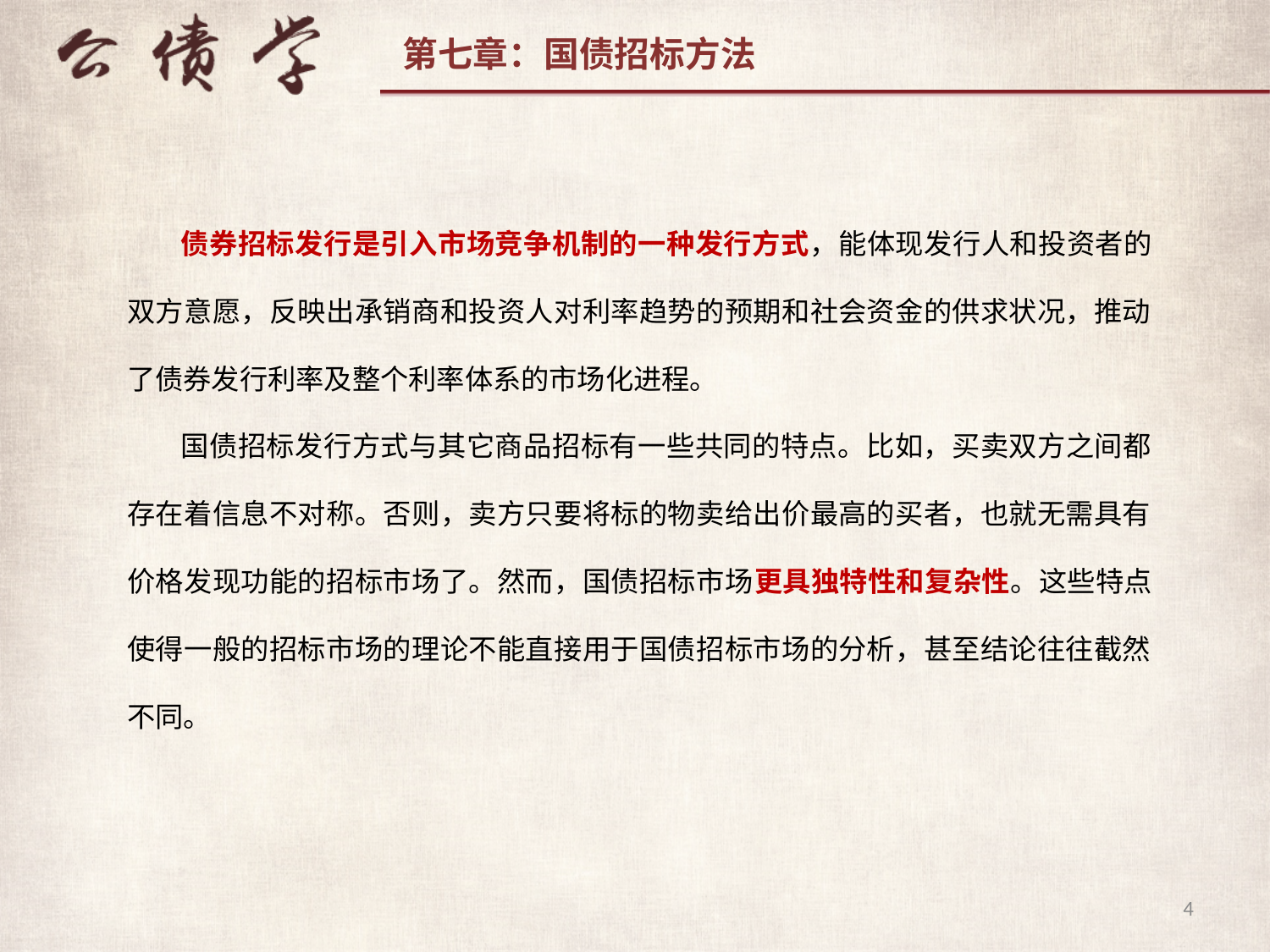

债券招标发行是引入市场竞争机制的一种发行方式，能体现发行人和投资者的双方意愿，反映出承销商和投资人对利率趋势的预期和社会资金的供求状况，推动了债券发行利率及整个利率体系的市场化进程。
国债招标发行方式与其它商品招标有一些共同的特点。比如，买卖双方之间都存在着信息不对称。否则，卖方只要将标的物卖给出价最高的买者，也就无需具有价格发现功能的招标市场了。然而，国债招标市场更具独特性和复杂性。这些特点使得一般的招标市场的理论不能直接用于国债招标市场的分析，甚至结论往往截然不同。
4